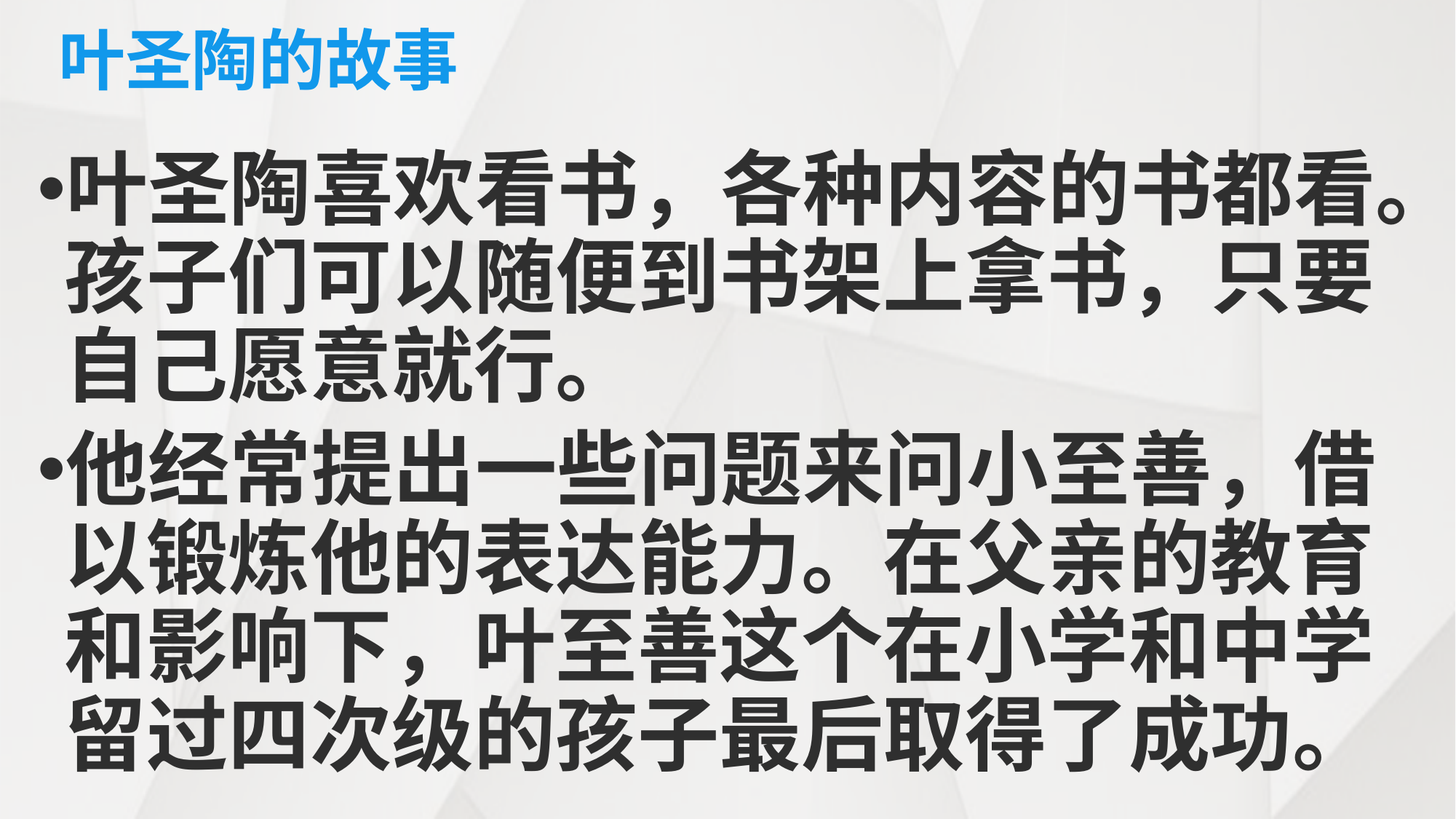

叶圣陶的故事
叶圣陶喜欢看书，各种内容的书都看。孩子们可以随便到书架上拿书，只要自己愿意就行。
他经常提出一些问题来问小至善，借以锻炼他的表达能力。在父亲的教育和影响下，叶至善这个在小学和中学留过四次级的孩子最后取得了成功。